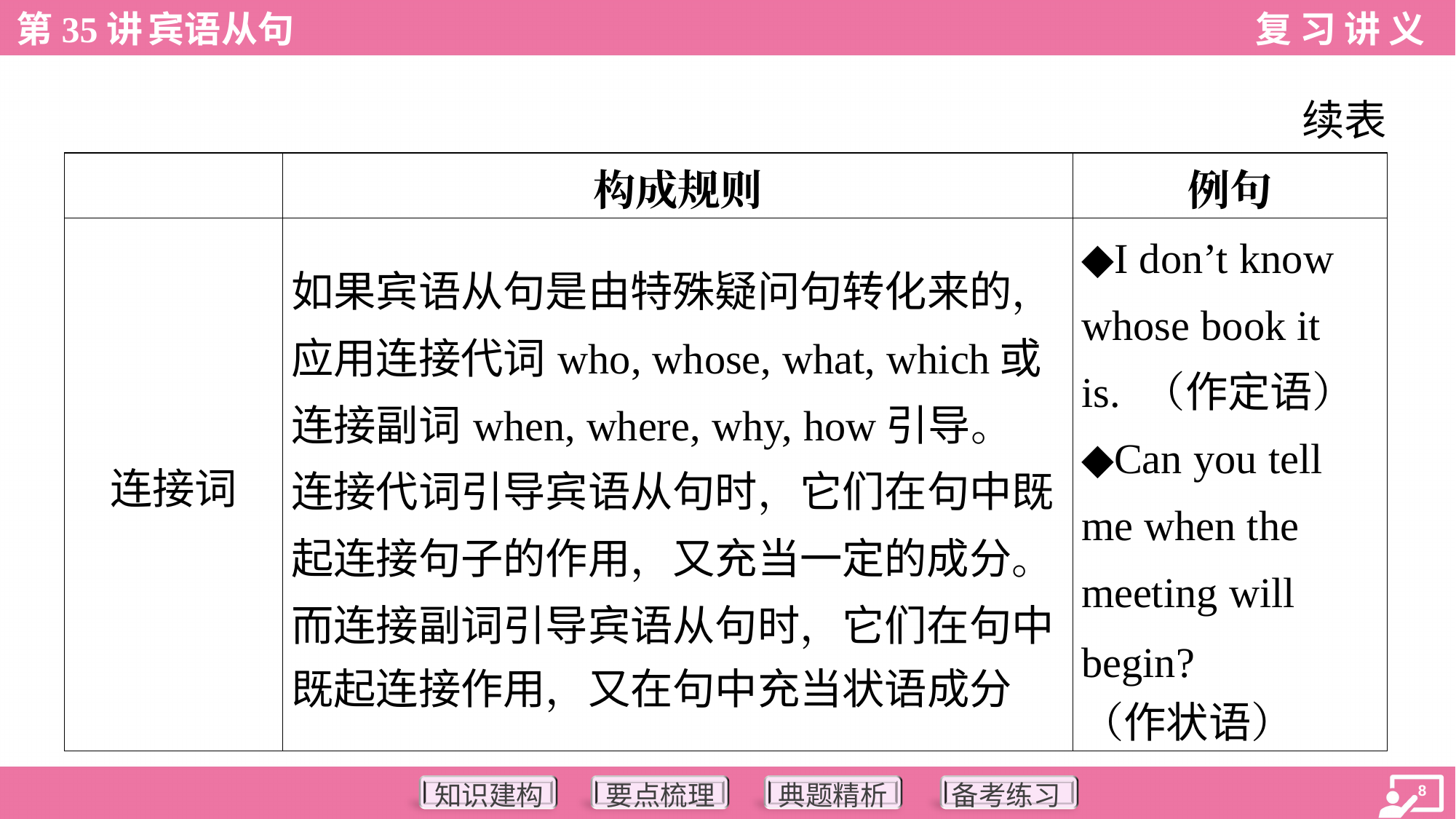

续表
|  | 构成规则 | 例句 |
| --- | --- | --- |
| 连接词 | 如果宾语从句是由特殊疑问句转化来的， 应用连接代词who, whose, what, which或 连接副词when, where, why, how引导。 连接代词引导宾语从句时，它们在句中既 起连接句子的作用，又充当一定的成分。 而连接副词引导宾语从句时，它们在句中 既起连接作用，又在句中充当状语成分 | ◆I don’t know whose book it is. （作定语） ◆Can you tell me when the meeting will begin? （作状语） |